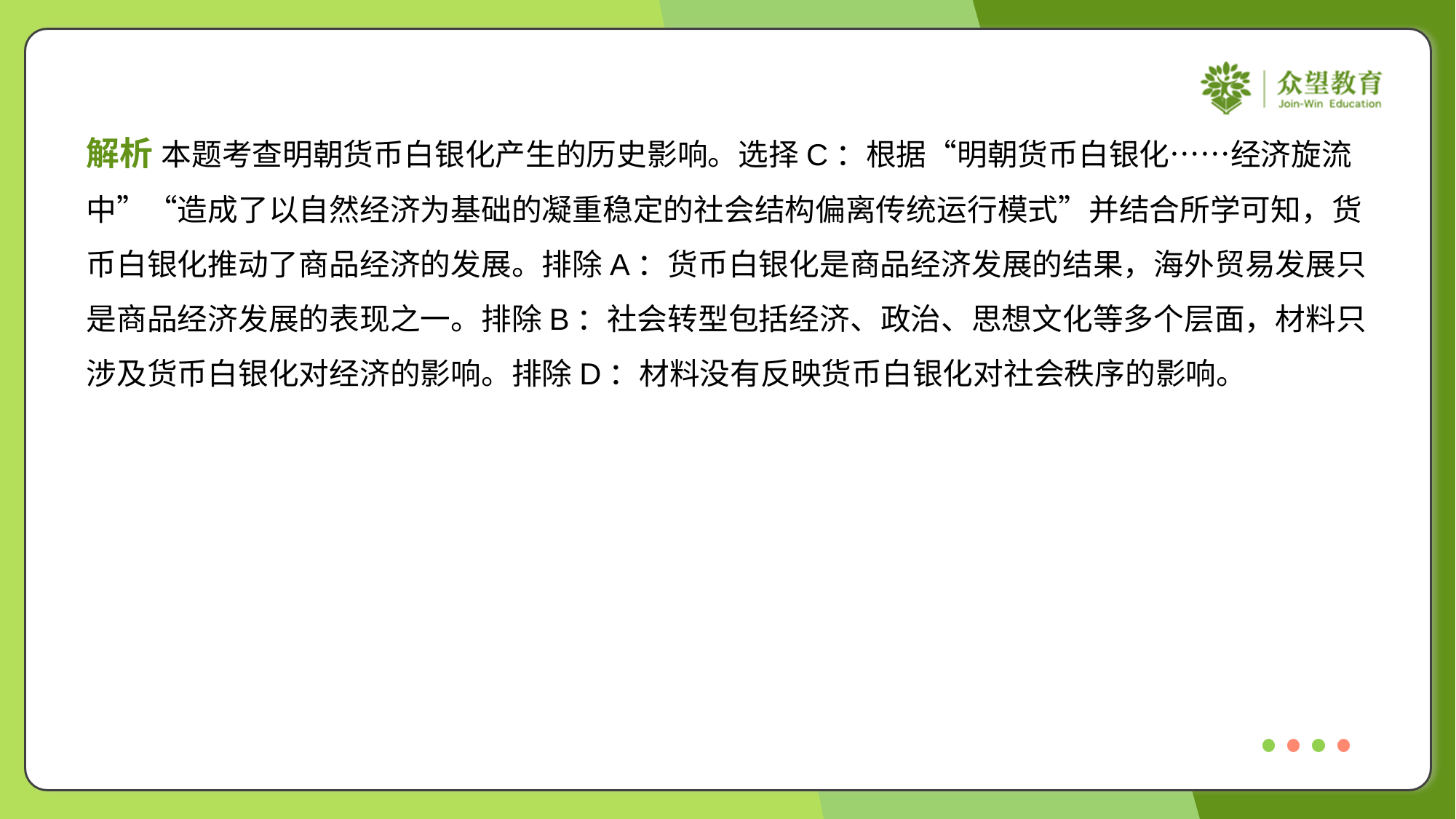

解析 本题考查明朝货币白银化产生的历史影响。选择C：根据“明朝货币白银化……经济旋流
中”“造成了以自然经济为基础的凝重稳定的社会结构偏离传统运行模式”并结合所学可知，货
币白银化推动了商品经济的发展。排除A：货币白银化是商品经济发展的结果，海外贸易发展只
是商品经济发展的表现之一。排除B：社会转型包括经济、政治、思想文化等多个层面，材料只
涉及货币白银化对经济的影响。排除D：材料没有反映货币白银化对社会秩序的影响。